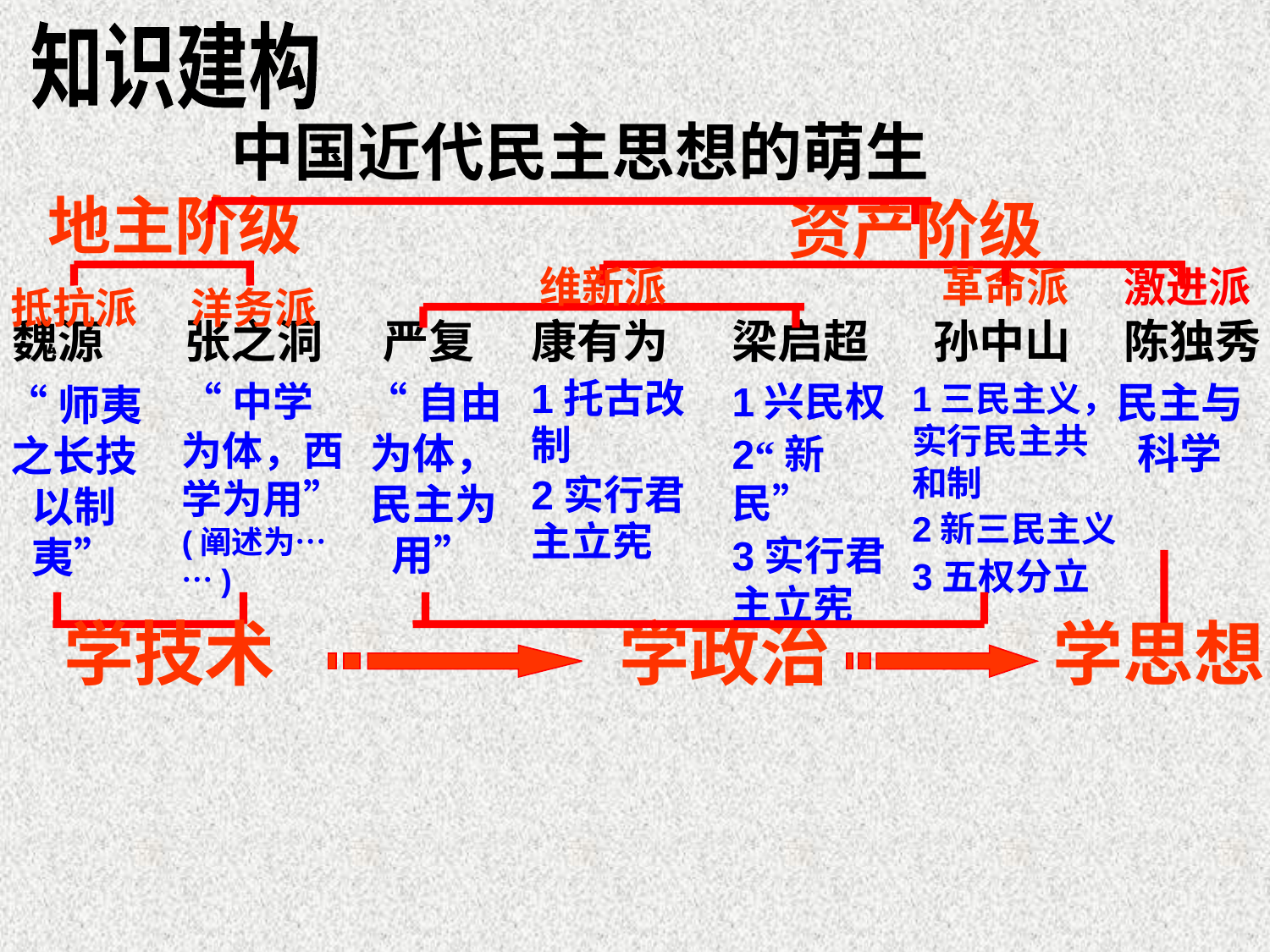

知识建构
中国近代民主思想的萌生
地主阶级
资产阶级

维新派
革命派
激进派

抵抗派
洋务派
魏源
张之洞
严复

康有为
梁启超
孙中山
陈独秀
“中学为体，西学为用”(阐述为……)
“自由为体，民主为用”
1托古改制
2实行君主立宪
1兴民权
2“新民”
3实行君主立宪
1三民主义，实行民主共和制
2新三民主义
3五权分立
民主与科学
“师夷之长技以制夷”

学技术
学政治
学思想